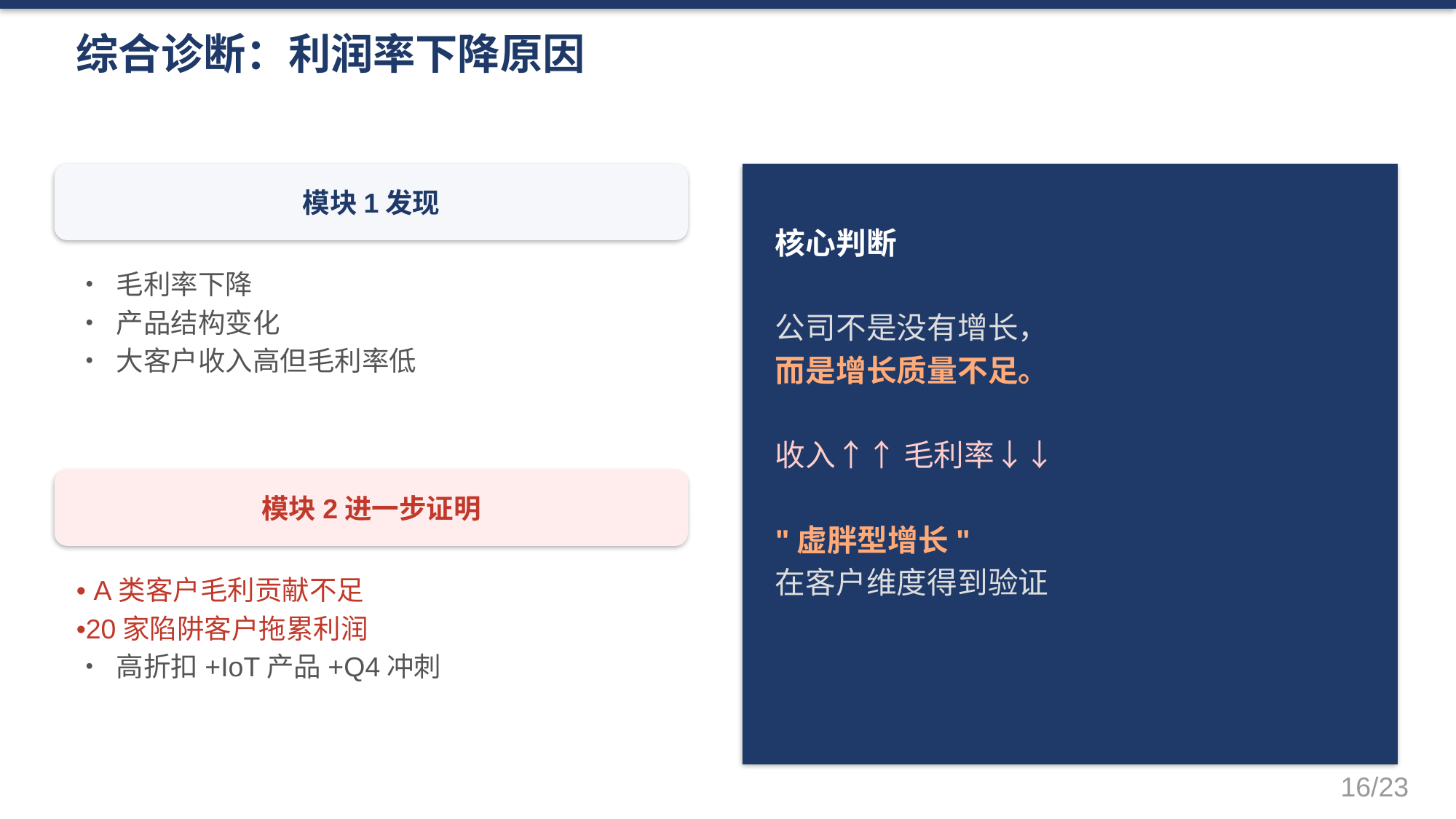

综合诊断：利润率下降原因
模块1发现

核心判断

公司不是没有增长，
而是增长质量不足。

收入↑↑ 毛利率↓↓

"虚胖型增长"
在客户维度得到验证
• 毛利率下降
• 产品结构变化
• 大客户收入高但毛利率低
模块2进一步证明
• A类客户毛利贡献不足
•20家陷阱客户拖累利润
• 高折扣+IoT产品+Q4冲刺
16/23